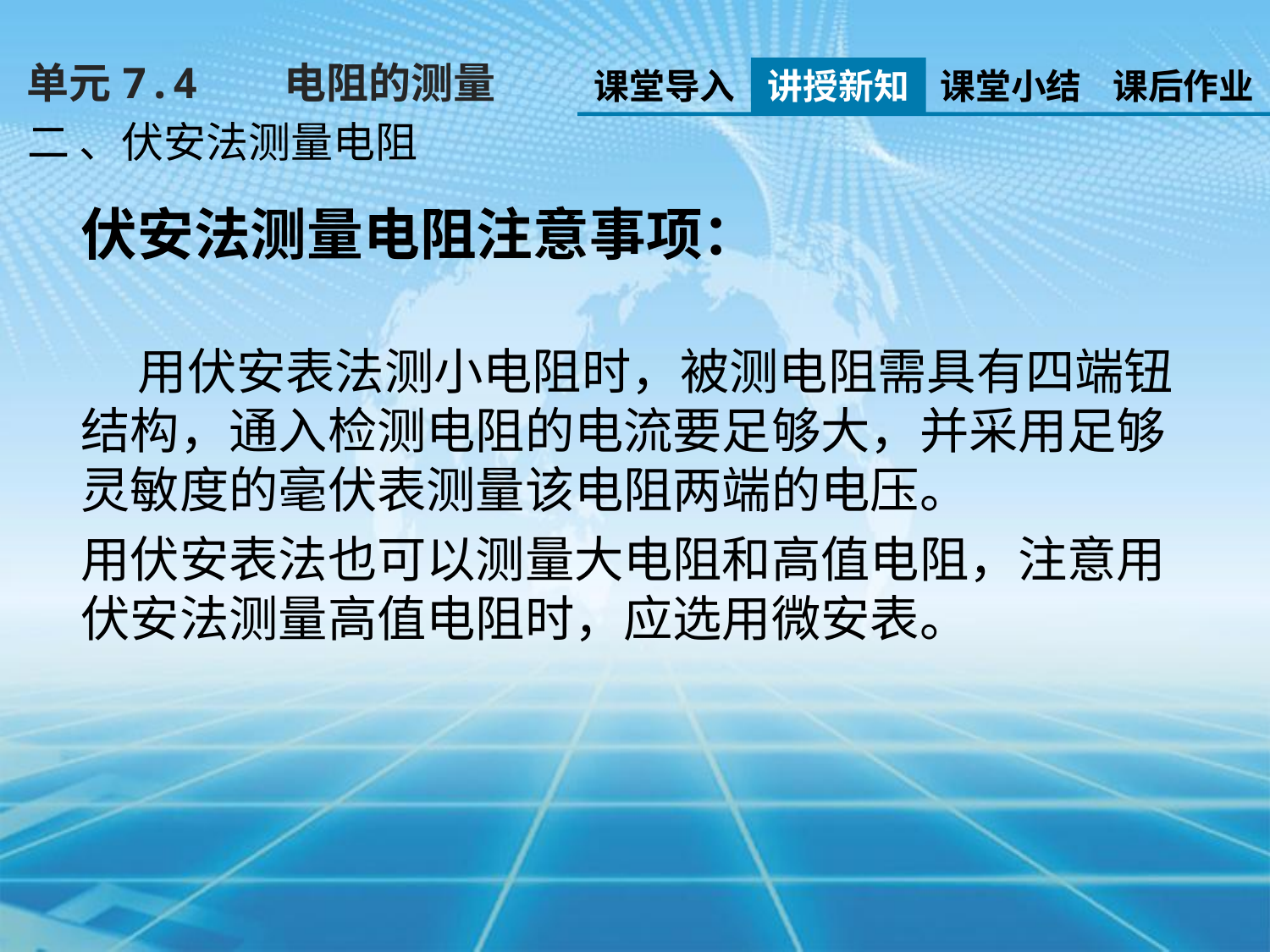

单元7.4   电阻的测量
课堂导入
讲授新知
课堂小结
课后作业
二 、伏安法测量电阻
伏安法测量电阻注意事项：

    用伏安表法测小电阻时，被测电阻需具有四端钮结构，通入检测电阻的电流要足够大，并采用足够灵敏度的毫伏表测量该电阻两端的电压。
用伏安表法也可以测量大电阻和高值电阻，注意用伏安法测量高值电阻时，应选用微安表。